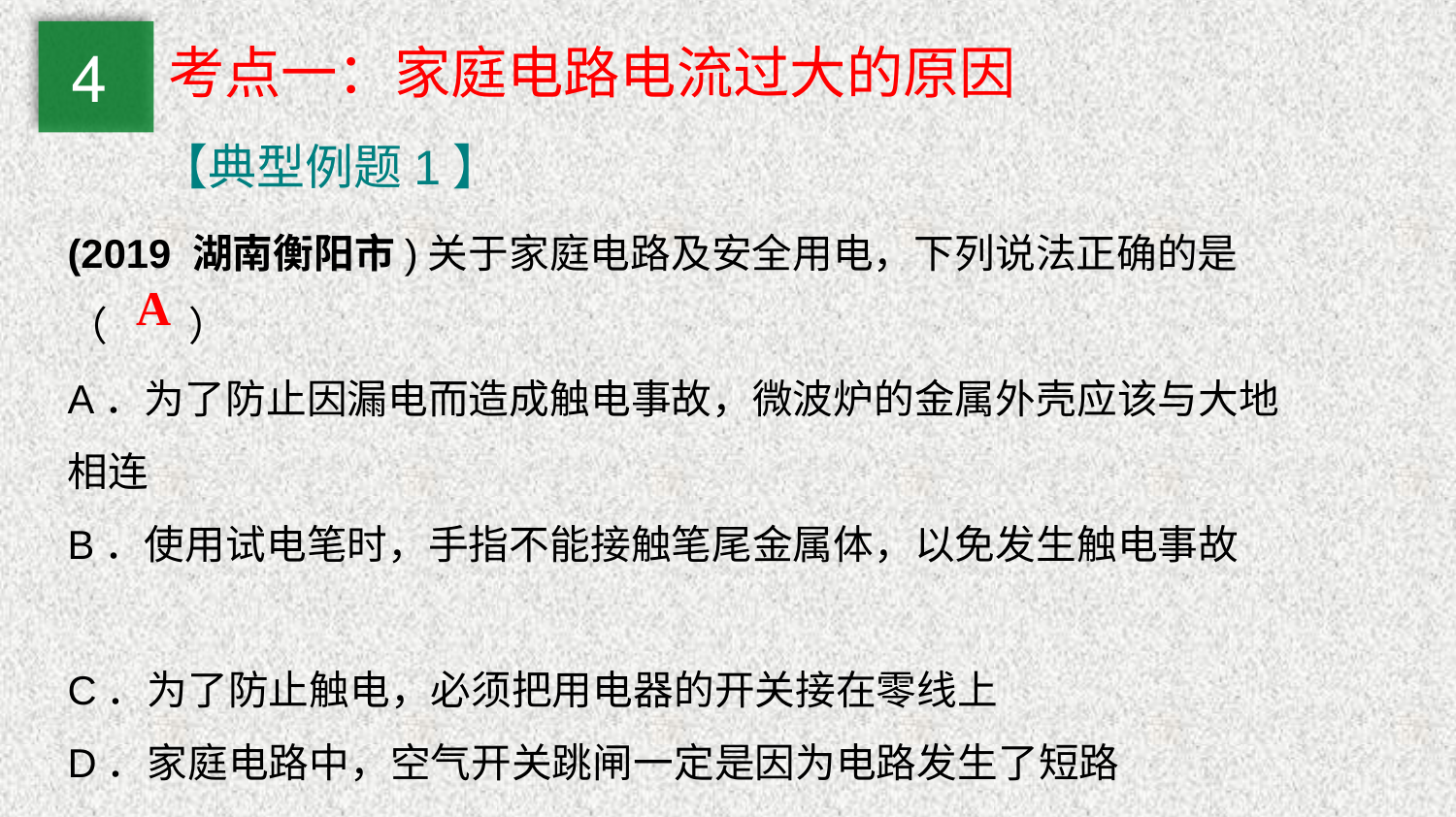

4
考点一：家庭电路电流过大的原因
【典型例题1】
(2019 湖南衡阳市)关于家庭电路及安全用电，下列说法正确的是（　　）
A．为了防止因漏电而造成触电事故，微波炉的金属外壳应该与大地相连
B．使用试电笔时，手指不能接触笔尾金属体，以免发生触电事故
C．为了防止触电，必须把用电器的开关接在零线上
D．家庭电路中，空气开关跳闸一定是因为电路发生了短路
A